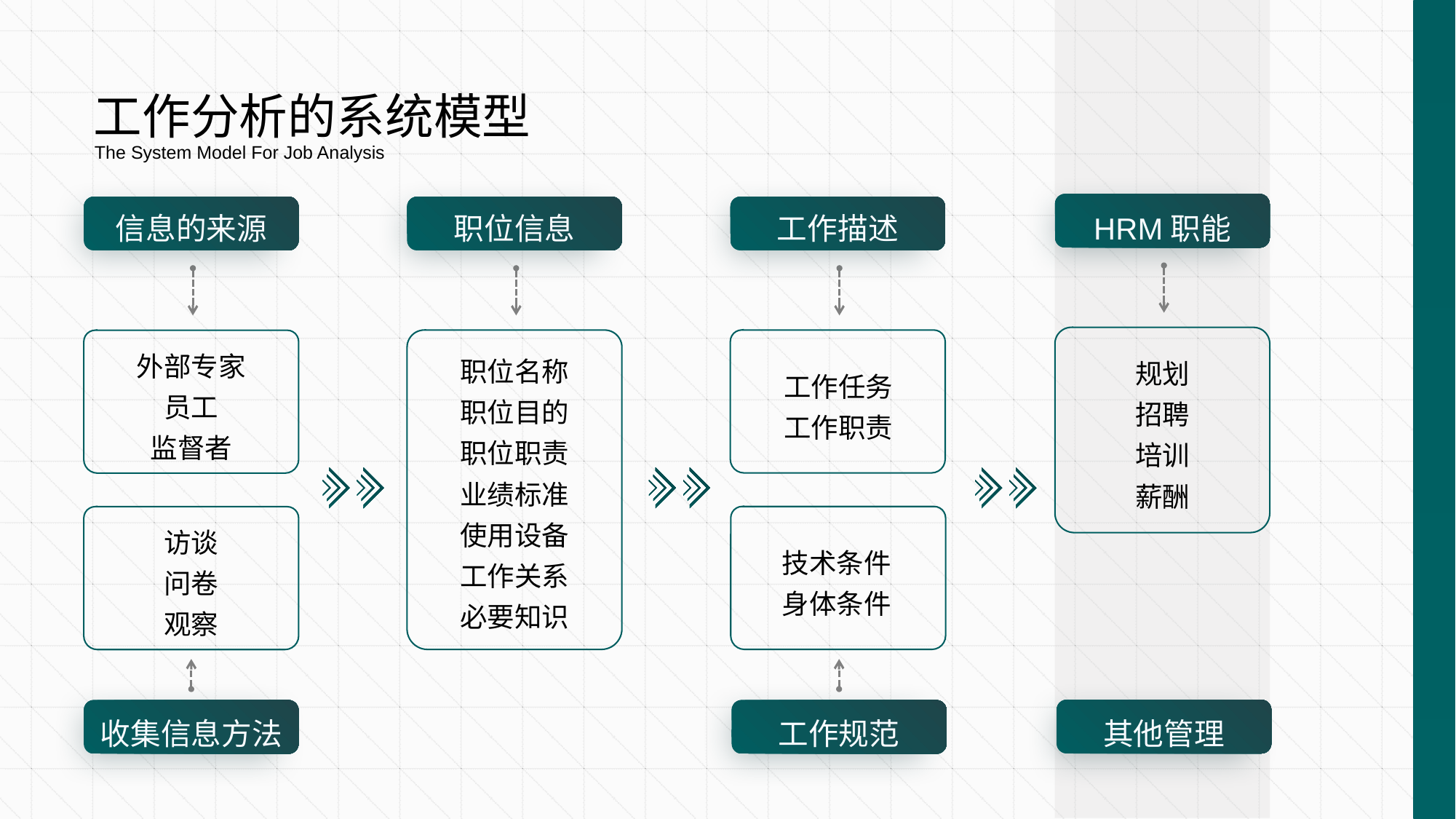

工作分析的系统模型
The System Model For Job Analysis

信息的来源
职位信息
工作描述
HRM职能

外部专家
员工
监督者
职位名称
职位目的
职位职责
业绩标准
使用设备
工作关系
必要知识
规划
招聘
培训
薪酬
工作任务
工作职责

访谈
问卷
观察
技术条件
身体条件

其他管理

收集信息方法

工作规范